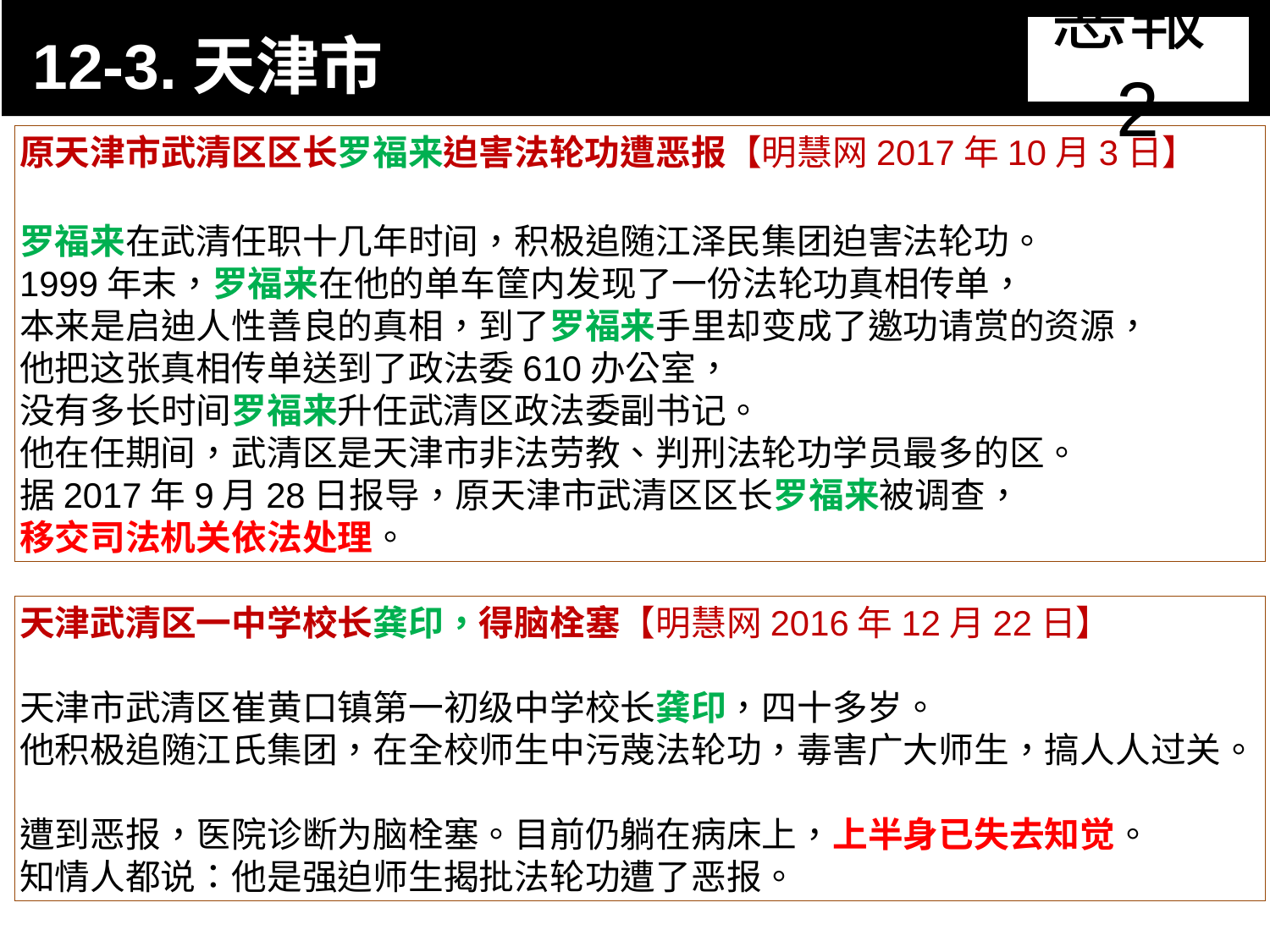

12-3.天津市
11-3. XX市官員惡報實例
惡報2
原天津市武清区区长罗福来迫害法轮功遭恶报【明慧网2017年10月3日】

罗福来在武清任职十几年时间，积极追随江泽民集团迫害法轮功。
1999年末，罗福来在他的单车筐内发现了一份法轮功真相传单，
本来是启迪人性善良的真相，到了罗福来手里却变成了邀功请赏的资源，
他把这张真相传单送到了政法委610办公室，
没有多长时间罗福来升任武清区政法委副书记。
他在任期间，武清区是天津市非法劳教、判刑法轮功学员最多的区。
据2017年9月28日报导，原天津市武清区区长罗福来被调查，
移交司法机关依法处理。
天津武清区一中学校长龚印，得脑栓塞【明慧网2016年12月22日】

天津市武清区崔黄口镇第一初级中学校长龚印，四十多岁。
他积极追随江氏集团，在全校师生中污蔑法轮功，毒害广大师生，搞人人过关。

遭到恶报，医院诊断为脑栓塞。目前仍躺在病床上，上半身已失去知觉。
知情人都说：他是强迫师生揭批法轮功遭了恶报。